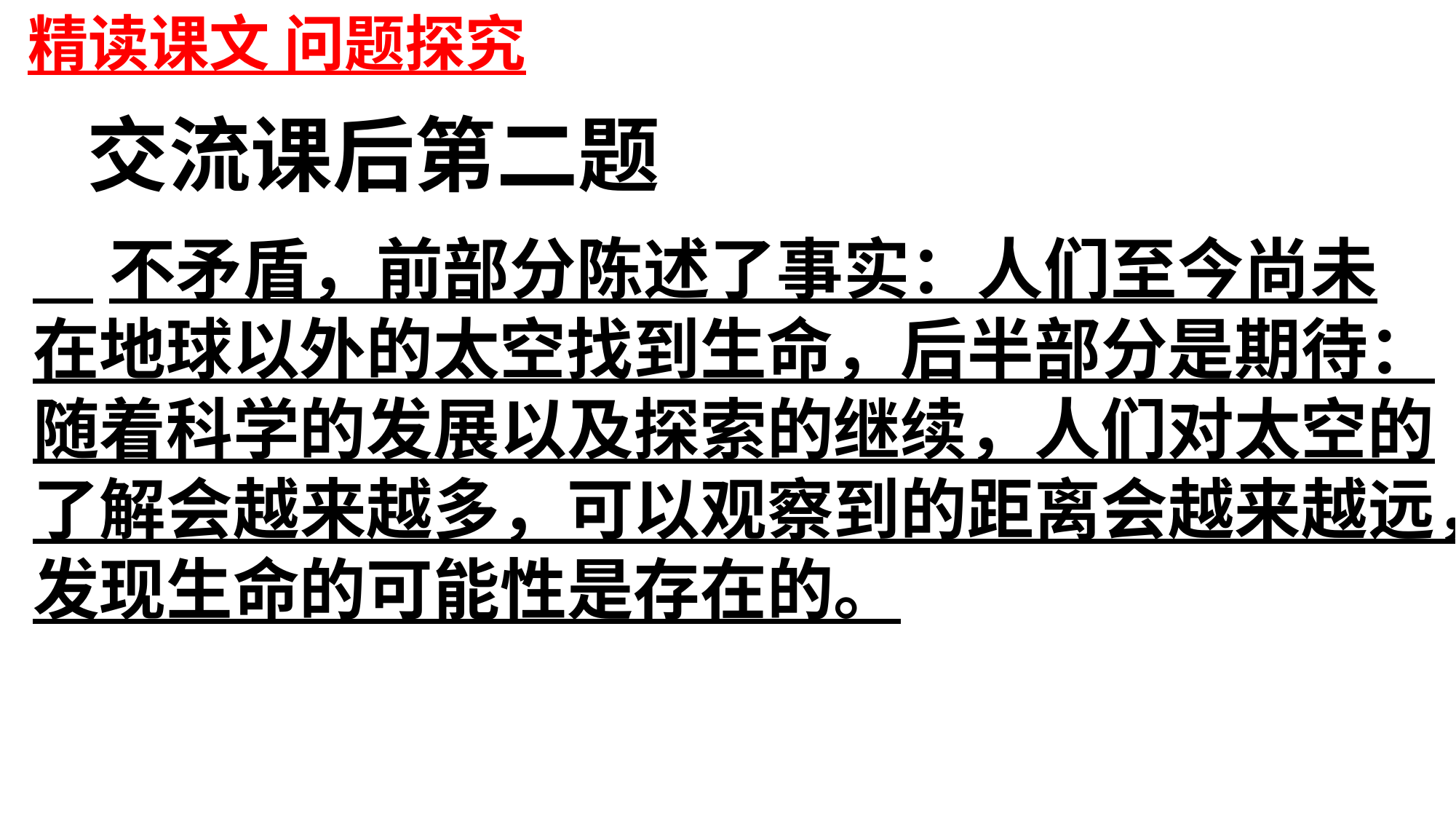

精读课文 问题探究
交流课后第二题
    不矛盾，前部分陈述了事实：人们至今尚未
在地球以外的太空找到生命，后半部分是期待：
随着科学的发展以及探索的继续，人们对太空的
了解会越来越多，可以观察到的距离会越来越远，
发现生命的可能性是存在的。